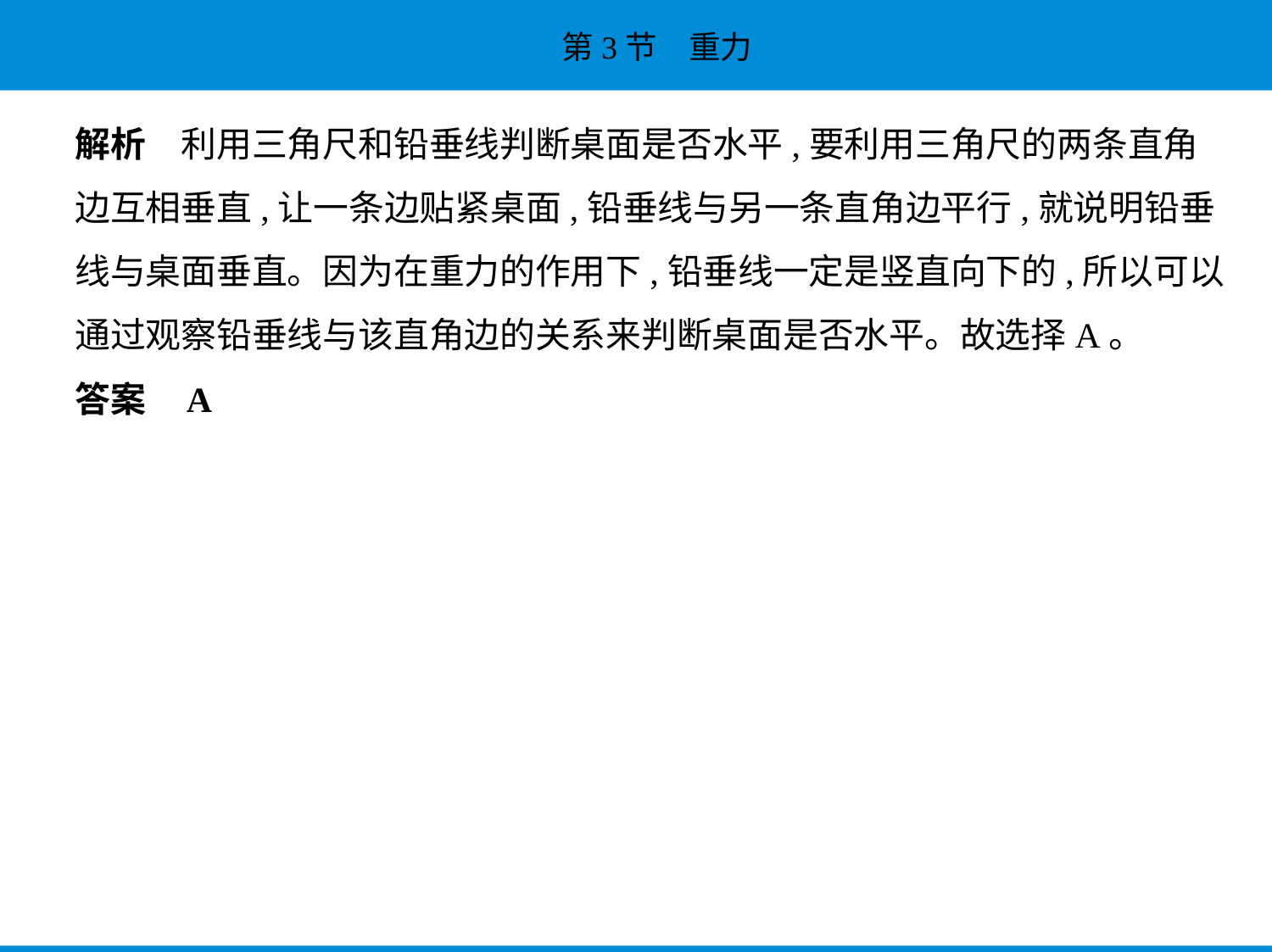

解析　利用三角尺和铅垂线判断桌面是否水平,要利用三角尺的两条直角
边互相垂直,让一条边贴紧桌面,铅垂线与另一条直角边平行,就说明铅垂
线与桌面垂直。因为在重力的作用下,铅垂线一定是竖直向下的,所以可以
通过观察铅垂线与该直角边的关系来判断桌面是否水平。故选择A。
答案    A